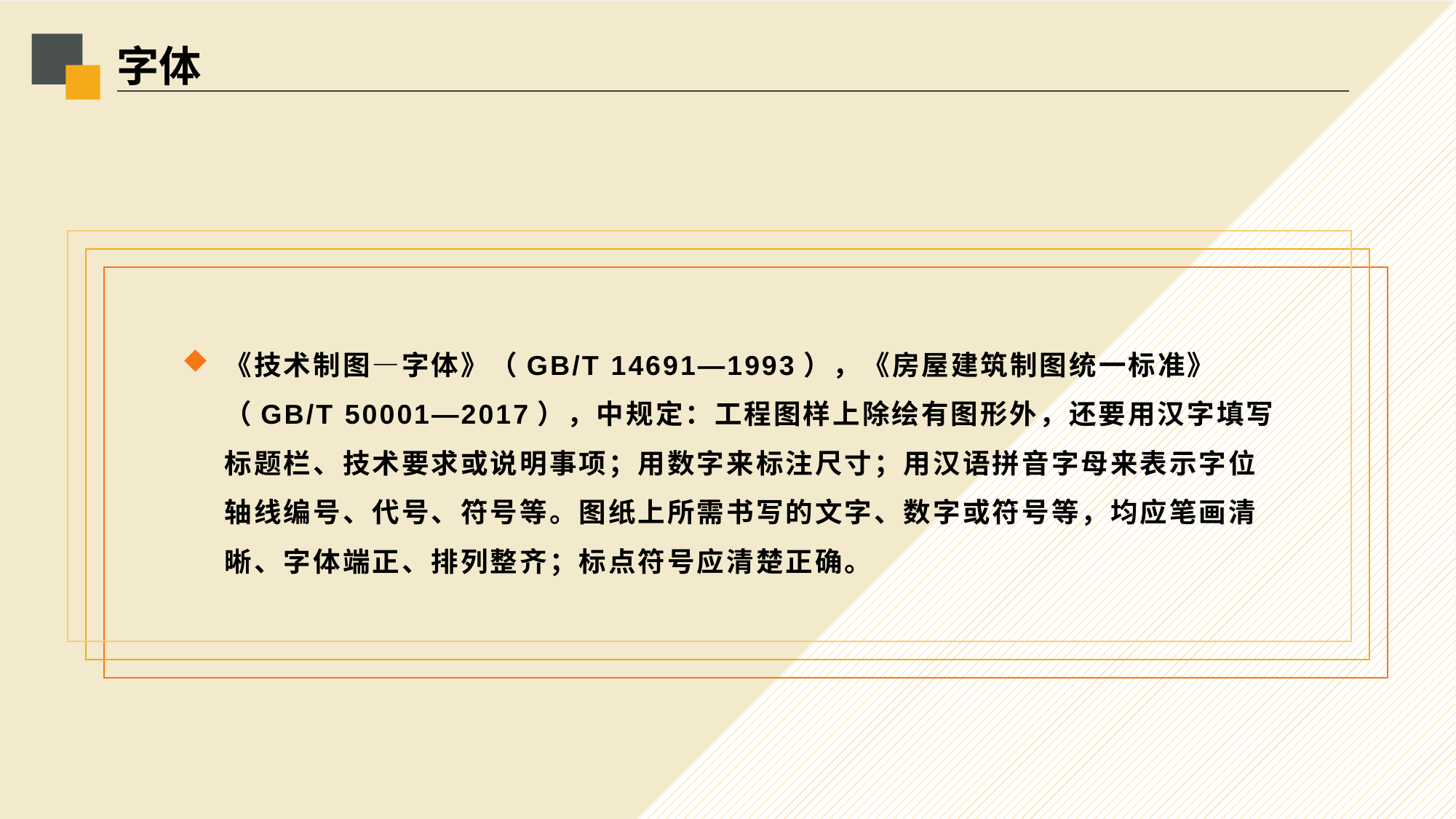

# 字体

《技术制图—字体》（GB/T 14691—1993），《房屋建筑制图统一标准》（GB/T 50001—2017），中规定：工程图样上除绘有图形外，还要用汉字填写标题栏、技术要求或说明事项；用数字来标注尺寸；用汉语拼音字母来表示字位轴线编号、代号、符号等。图纸上所需书写的文字、数字或符号等，均应笔画清晰、字体端正、排列整齐；标点符号应清楚正确。